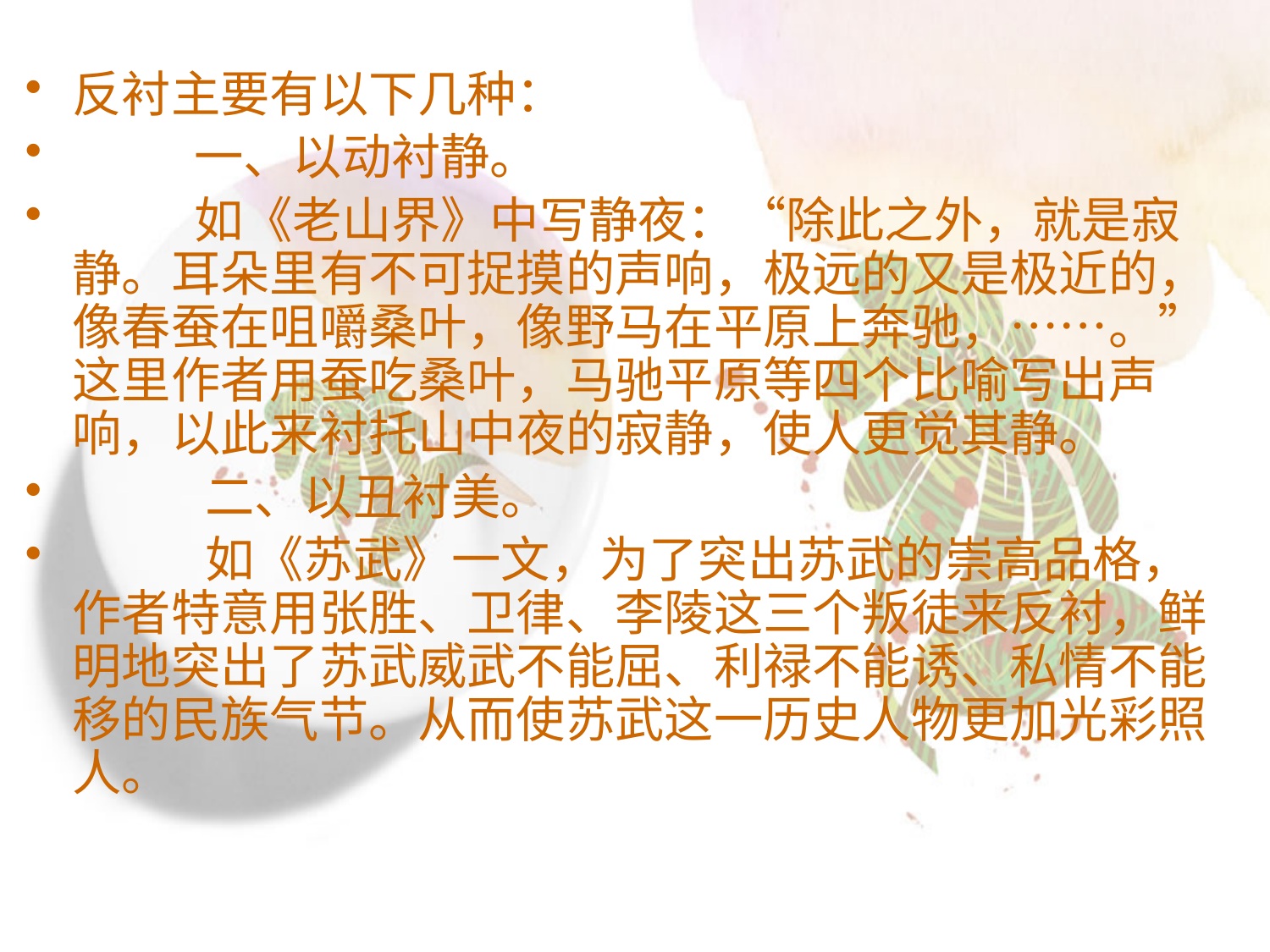

反衬主要有以下几种：
 　　一、以动衬静。
 　　如《老山界》中写静夜：“除此之外，就是寂静。耳朵里有不可捉摸的声响，极远的又是极近的，像春蚕在咀嚼桑叶，像野马在平原上奔驰，……。”这里作者用蚕吃桑叶，马驰平原等四个比喻写出声响，以此来衬托山中夜的寂静，使人更觉其静。
  　　二、以丑衬美。
  　　如《苏武》一文，为了突出苏武的崇高品格，作者特意用张胜、卫律、李陵这三个叛徒来反衬，鲜明地突出了苏武威武不能屈、利禄不能诱、私情不能移的民族气节。从而使苏武这一历史人物更加光彩照人。